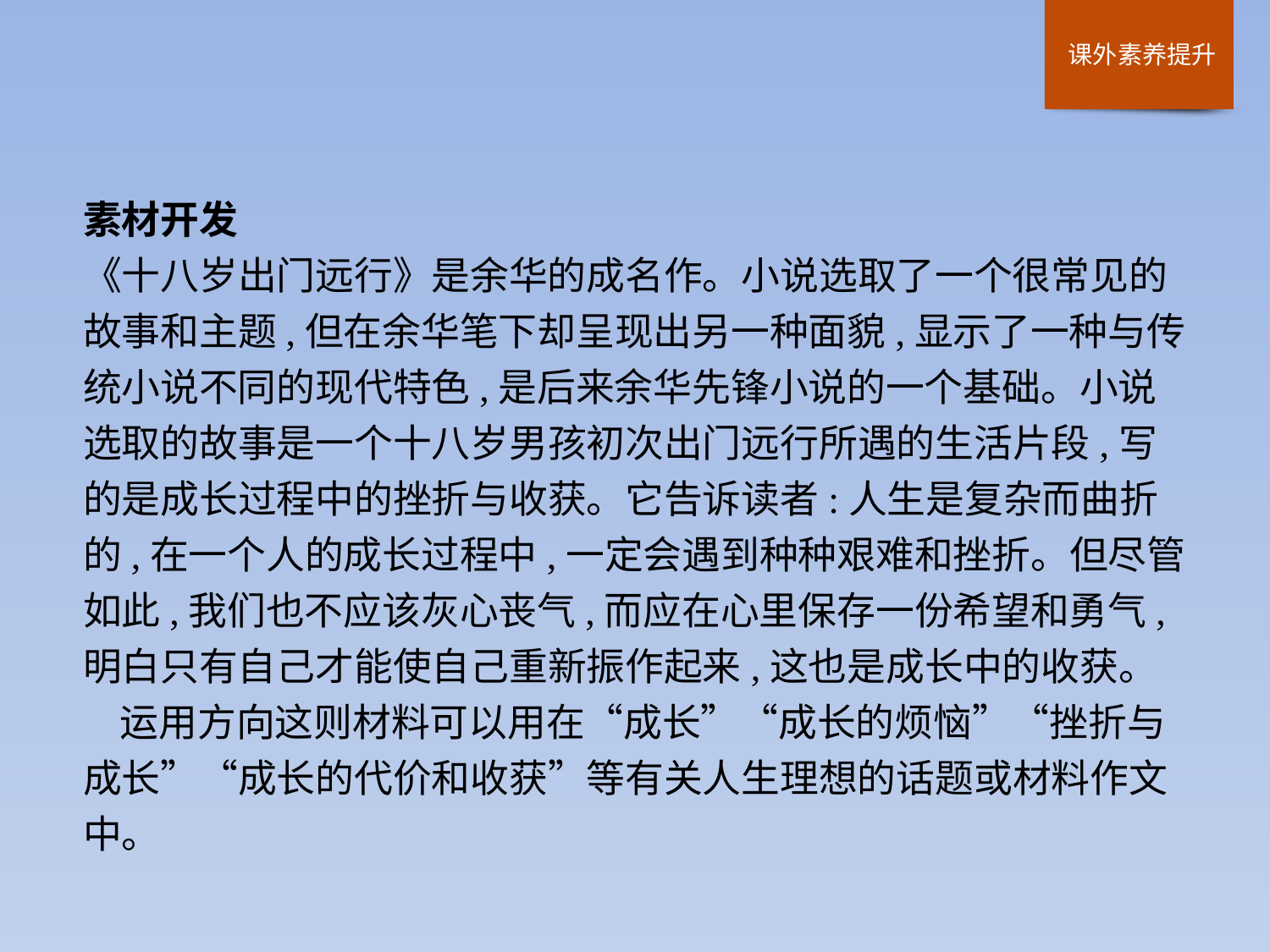

素材开发
《十八岁出门远行》是余华的成名作。小说选取了一个很常见的故事和主题,但在余华笔下却呈现出另一种面貌,显示了一种与传统小说不同的现代特色,是后来余华先锋小说的一个基础。小说选取的故事是一个十八岁男孩初次出门远行所遇的生活片段,写的是成长过程中的挫折与收获。它告诉读者:人生是复杂而曲折的,在一个人的成长过程中,一定会遇到种种艰难和挫折。但尽管如此,我们也不应该灰心丧气,而应在心里保存一份希望和勇气,明白只有自己才能使自己重新振作起来,这也是成长中的收获。
运用方向这则材料可以用在“成长”“成长的烦恼”“挫折与成长”“成长的代价和收获”等有关人生理想的话题或材料作文中。